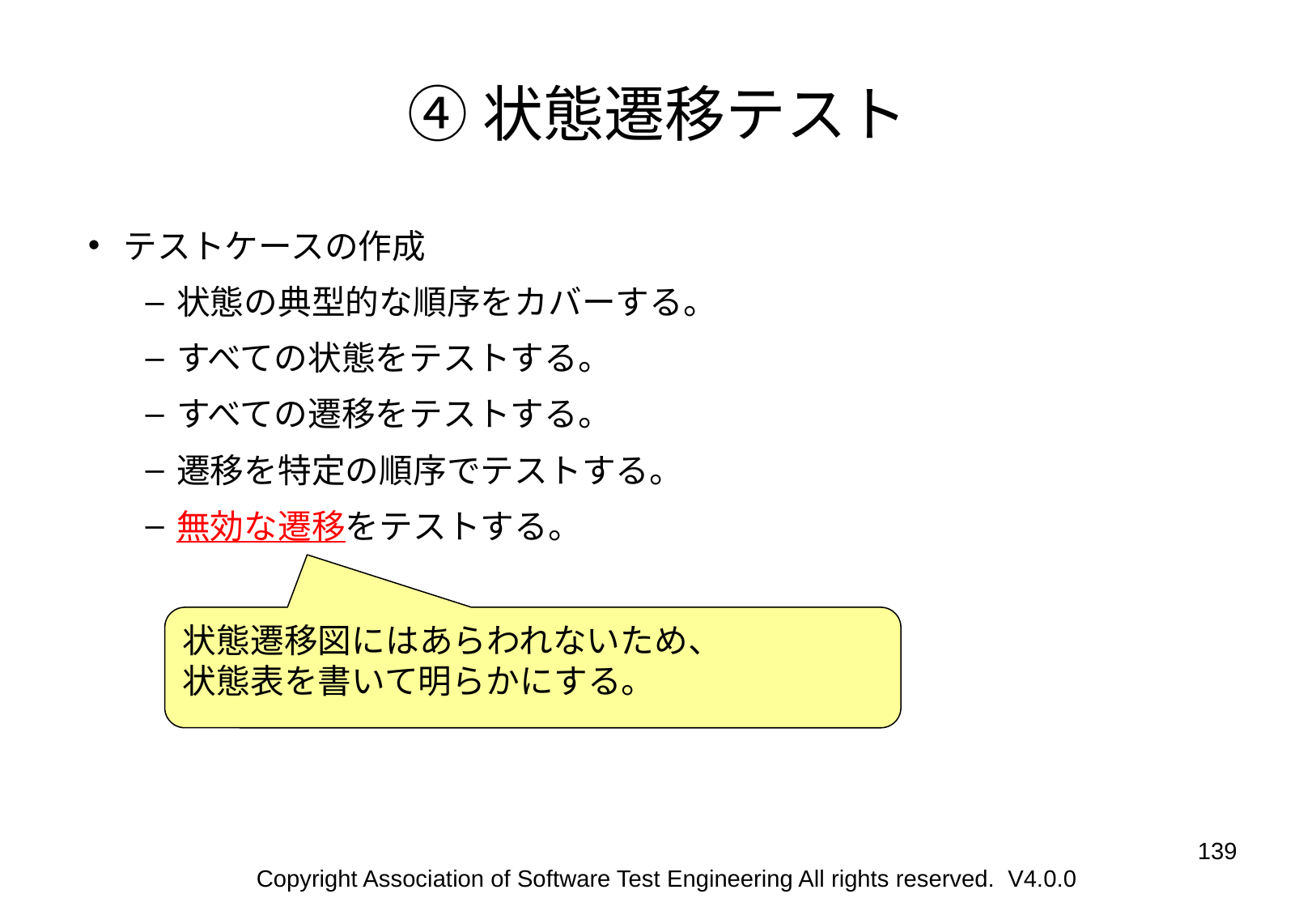

# ④状態遷移テスト
テストケースの作成
状態の典型的な順序をカバーする。
すべての状態をテストする。
すべての遷移をテストする。
遷移を特定の順序でテストする。
無効な遷移をテストする。

状態遷移図にはあらわれないため、
状態表を書いて明らかにする。
139
Copyright Association of Software Test Engineering All rights reserved.  V4.0.0